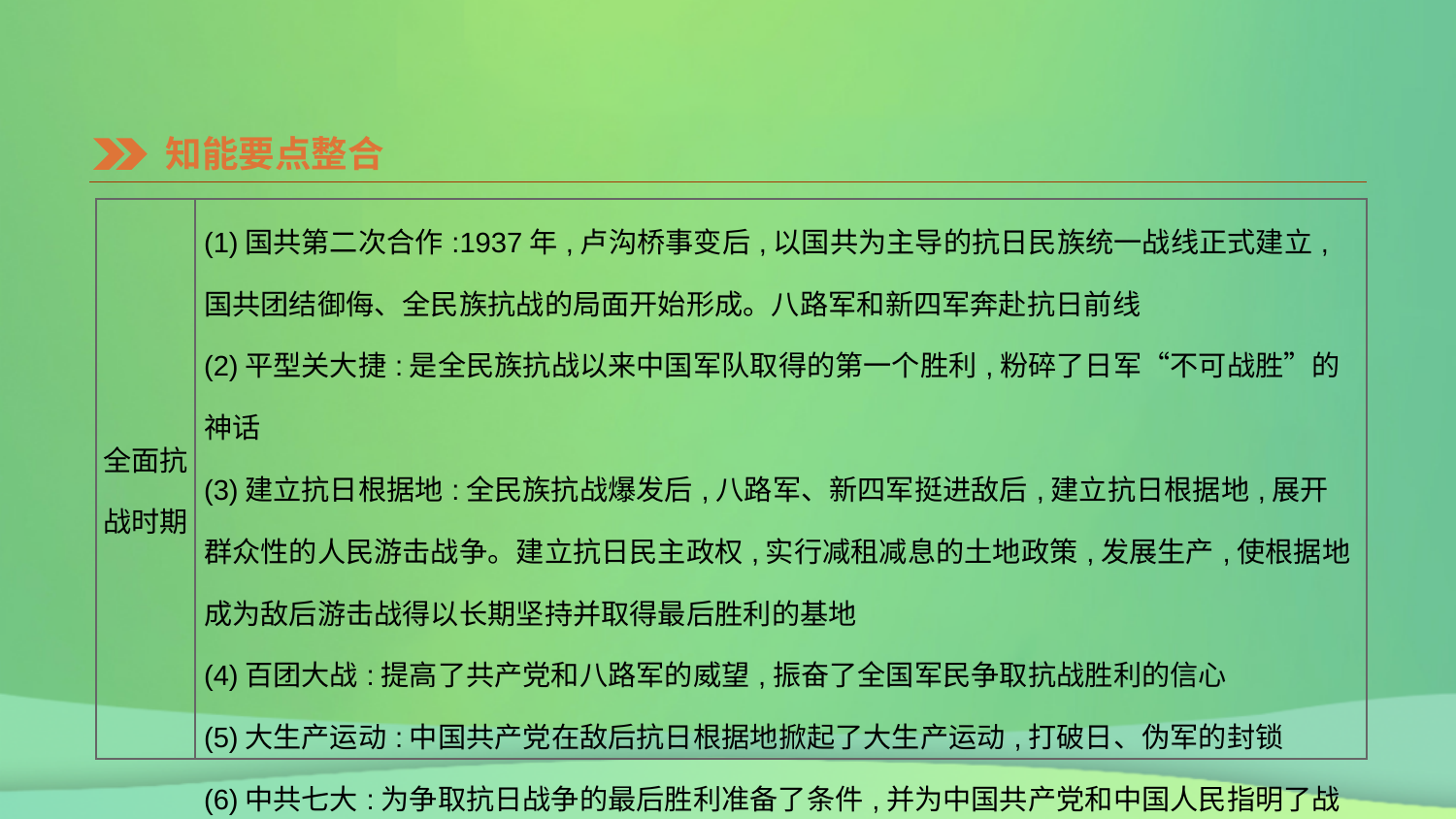

知能要点整合

| 全面抗 战时期 | (1)国共第二次合作:1937年,卢沟桥事变后,以国共为主导的抗日民族统一战线正式建立,国共团结御侮、全民族抗战的局面开始形成。八路军和新四军奔赴抗日前线 (2)平型关大捷:是全民族抗战以来中国军队取得的第一个胜利,粉碎了日军“不可战胜”的神话 (3)建立抗日根据地:全民族抗战爆发后,八路军、新四军挺进敌后,建立抗日根据地,展开群众性的人民游击战争。建立抗日民主政权,实行减租减息的土地政策,发展生产,使根据地成为敌后游击战得以长期坚持并取得最后胜利的基地 (4)百团大战:提高了共产党和八路军的威望,振奋了全国军民争取抗战胜利的信心 (5)大生产运动:中国共产党在敌后抗日根据地掀起了大生产运动,打破日、伪军的封锁 (6)中共七大:为争取抗日战争的最后胜利准备了条件,并为中国共产党和中国人民指明了战后的奋斗方向 |
| --- | --- |